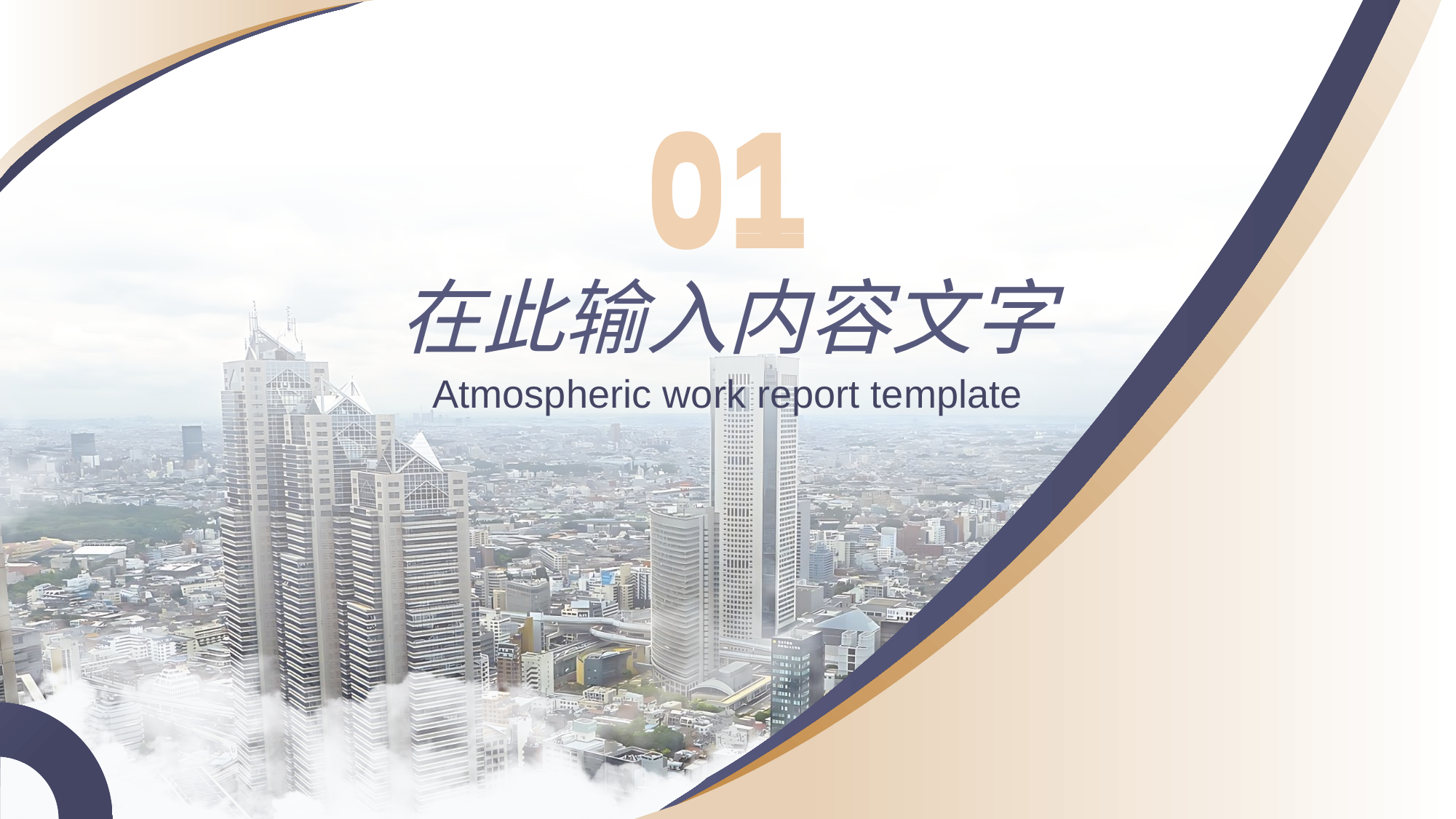

01
01
在此输入内容文字
Atmospheric work report template